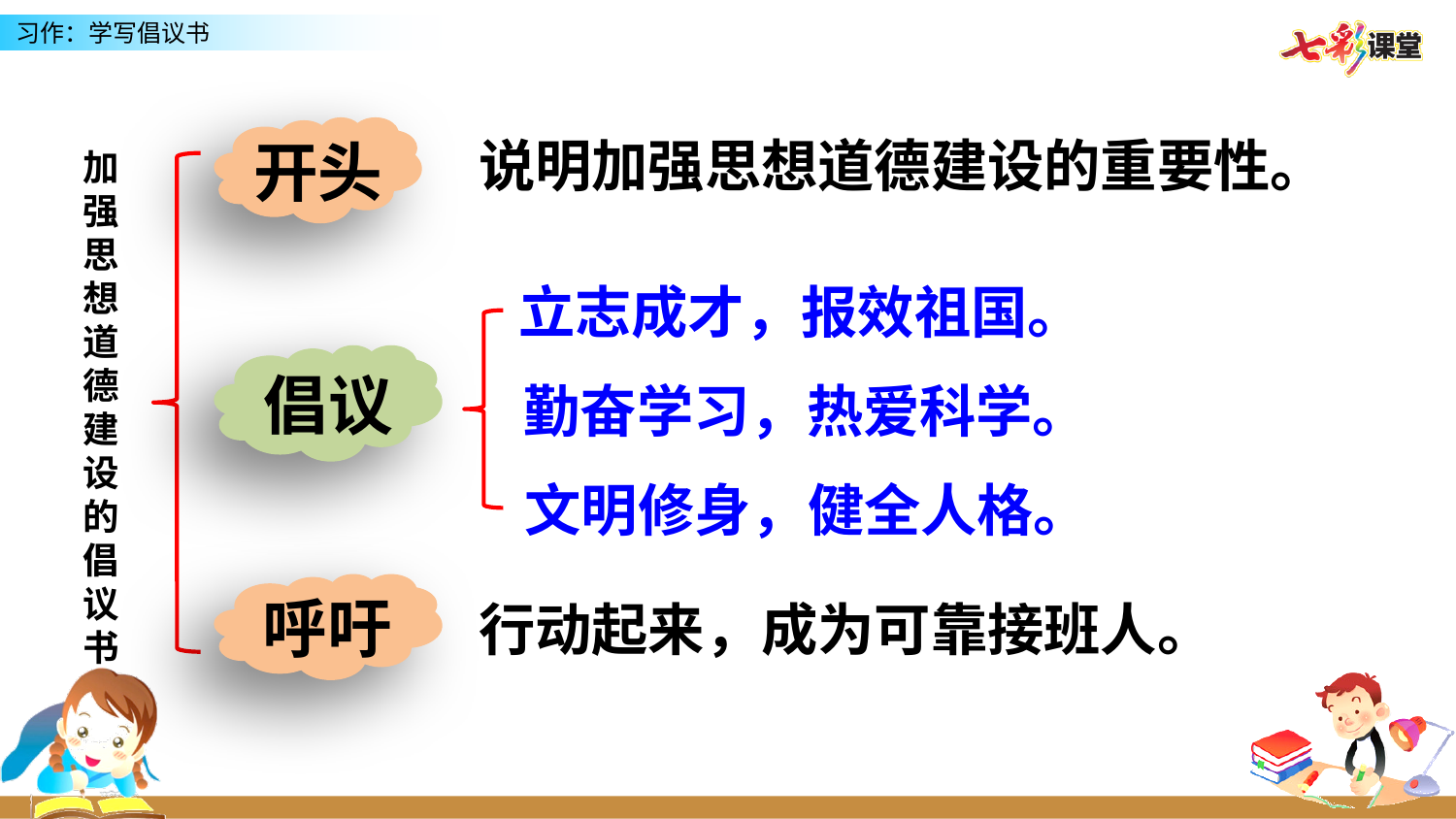

开头
说明加强思想道德建设的重要性。
加强思想道德建设的倡议书

立志成才，报效祖国。

倡议
勤奋学习，热爱科学。
文明修身，健全人格。

呼吁
行动起来，成为可靠接班人。